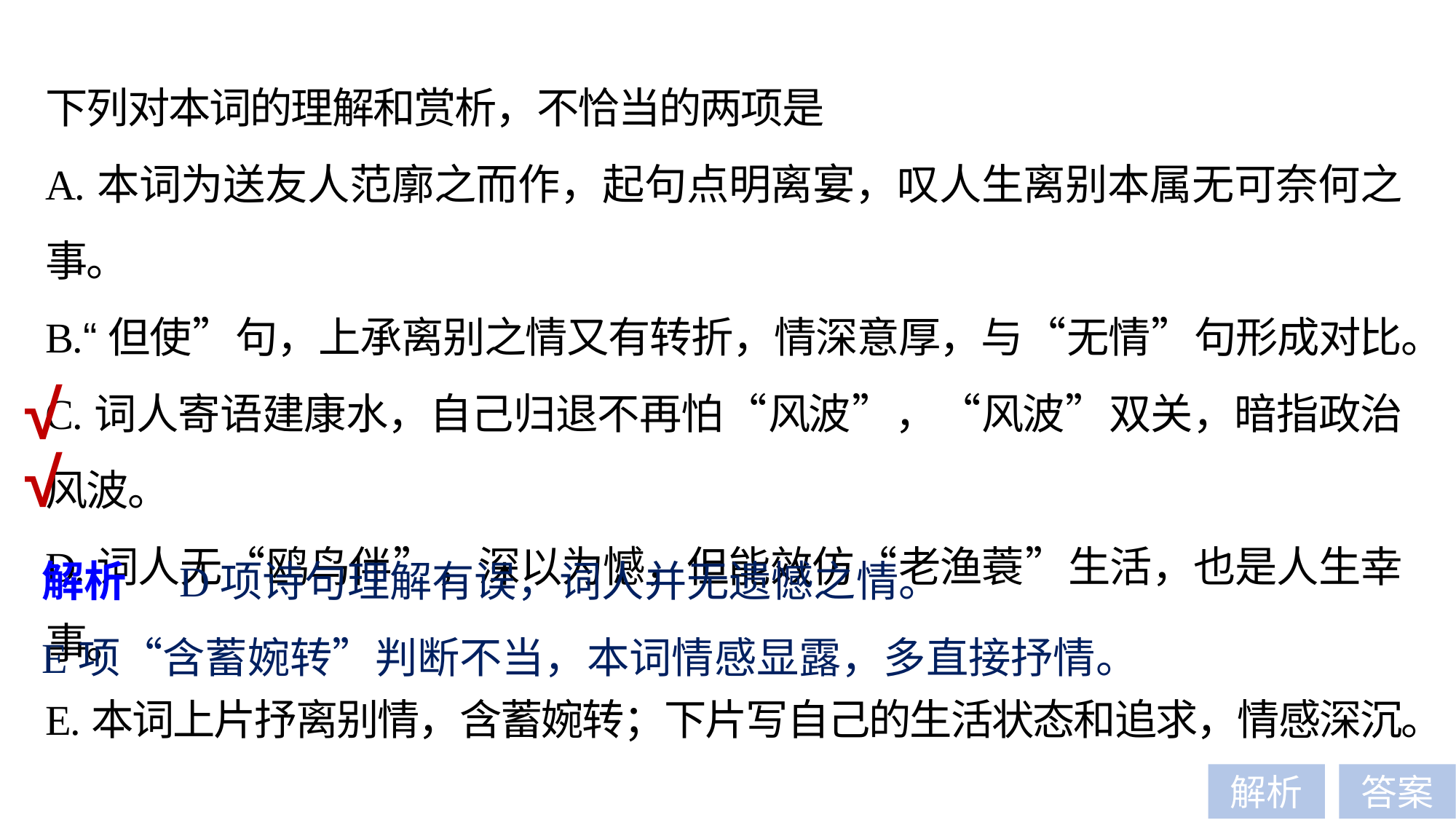

下列对本词的理解和赏析，不恰当的两项是
A.本词为送友人范廓之而作，起句点明离宴，叹人生离别本属无可奈何之事。
B.“但使”句，上承离别之情又有转折，情深意厚，与“无情”句形成对比。
C.词人寄语建康水，自己归退不再怕“风波”，“风波”双关，暗指政治风波。
D.词人无“鸥鸟伴”，深以为憾，但能效仿“老渔蓑”生活，也是人生幸事。
E.本词上片抒离别情，含蓄婉转；下片写自己的生活状态和追求，情感深沉。
√
√
解析　D项诗句理解有误，词人并无遗憾之情。
E项“含蓄婉转”判断不当，本词情感显露，多直接抒情。
解析
答案